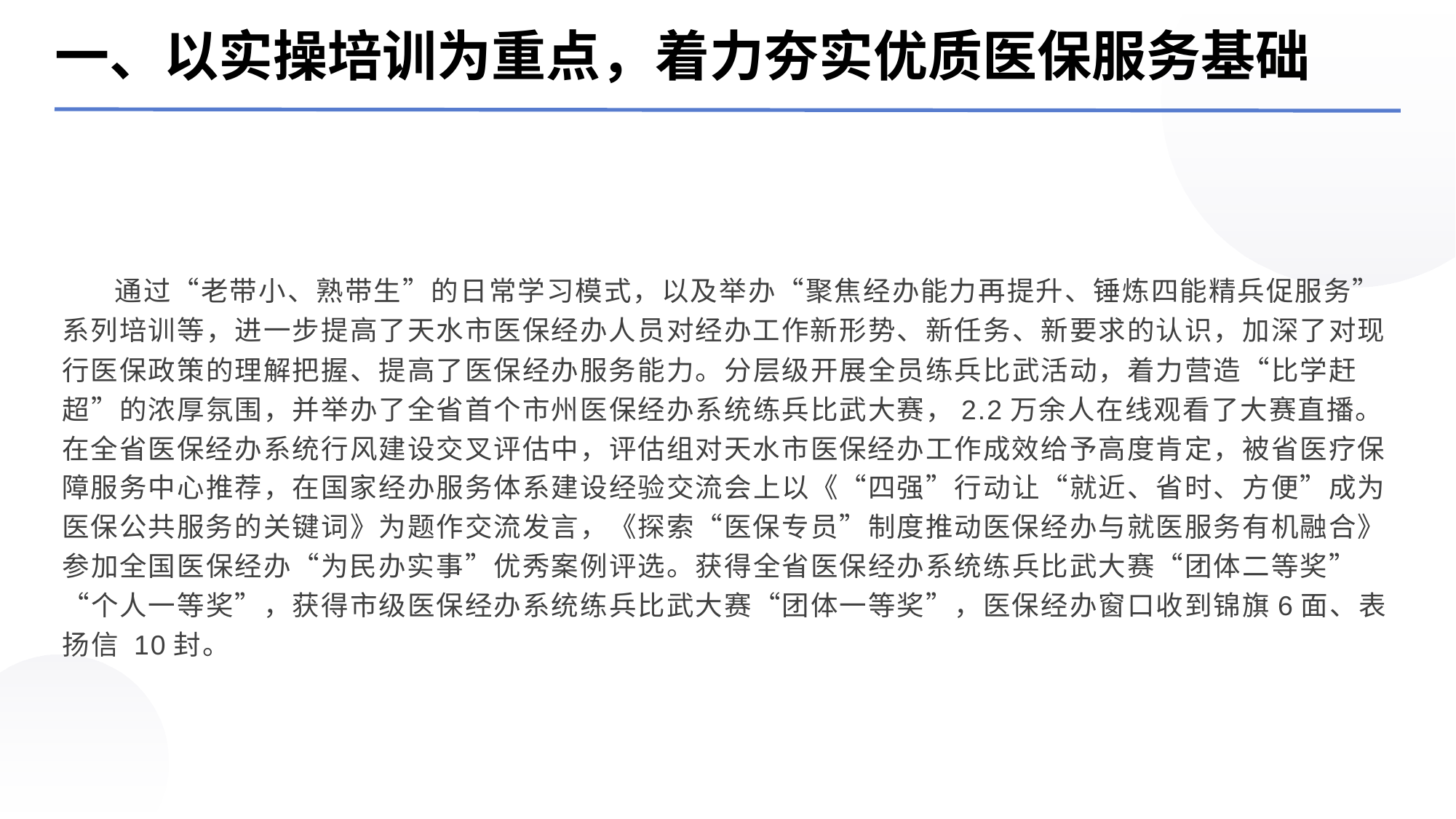

一、以实操培训为重点，着力夯实优质医保服务基础
      通过“老带小、熟带生”的日常学习模式，以及举办“聚焦经办能力再提升、锤炼四能精兵促服务”系列培训等，进一步提高了天水市医保经办人员对经办工作新形势、新任务、新要求的认识，加深了对现行医保政策的理解把握、提高了医保经办服务能力。分层级开展全员练兵比武活动，着力营造“比学赶超”的浓厚氛围，并举办了全省首个市州医保经办系统练兵比武大赛，2.2万余人在线观看了大赛直播。在全省医保经办系统行风建设交叉评估中，评估组对天水市医保经办工作成效给予高度肯定，被省医疗保障服务中心推荐，在国家经办服务体系建设经验交流会上以《“四强”行动让“就近、省时、方便”成为医保公共服务的关键词》为题作交流发言，《探索“医保专员”制度推动医保经办与就医服务有机融合》参加全国医保经办“为民办实事”优秀案例评选。获得全省医保经办系统练兵比武大赛“团体二等奖”“个人一等奖”，获得市级医保经办系统练兵比武大赛“团体一等奖”，医保经办窗口收到锦旗6面、表扬信 10封。